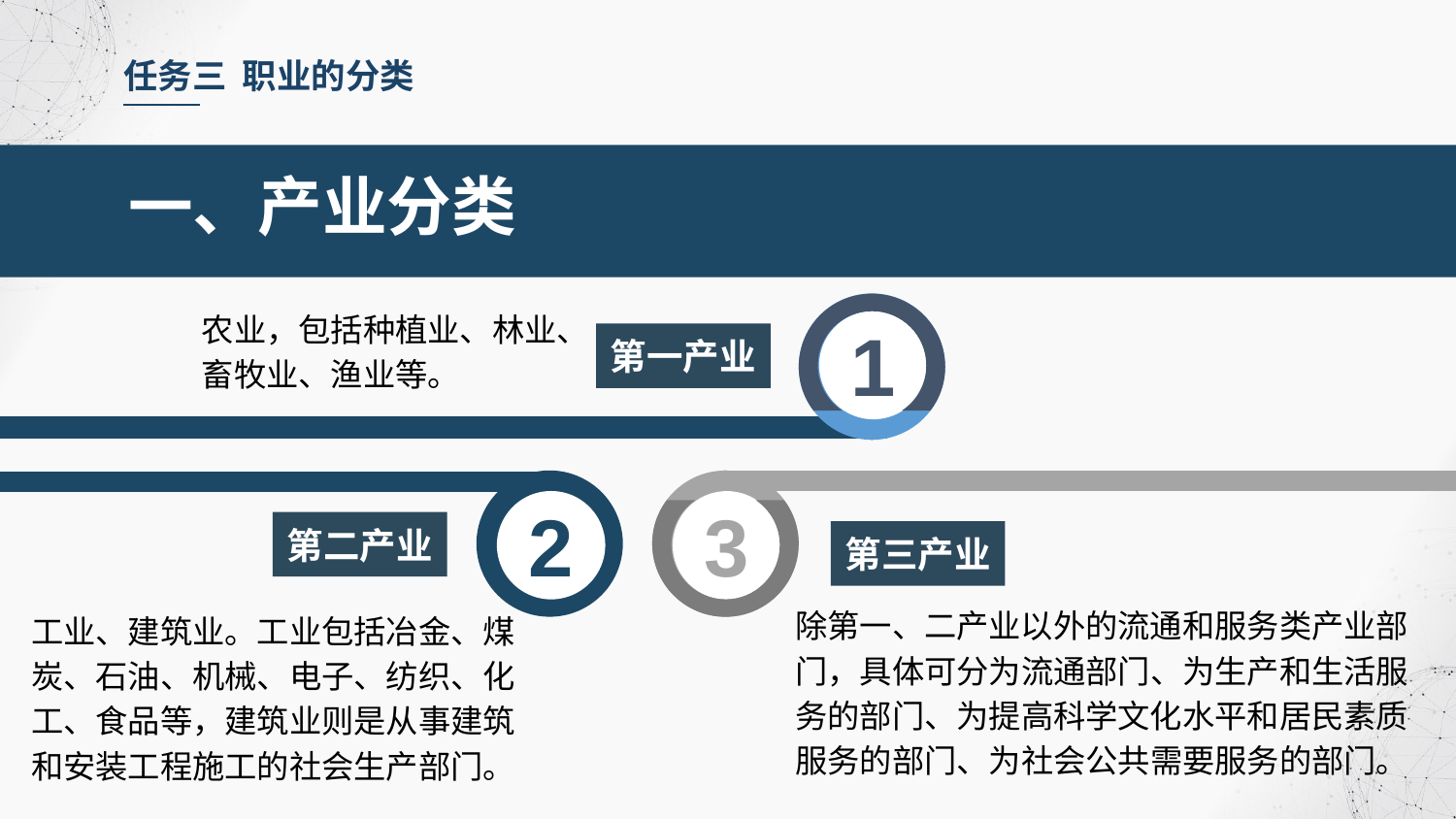

任务三  职业的分类

一、产业分类

1
农业，包括种植业、林业、畜牧业、渔业等。
第一产业

3

2

第二产业
第三产业
除第一、二产业以外的流通和服务类产业部门，具体可分为流通部门、为生产和生活服务的部门、为提高科学文化水平和居民素质服务的部门、为社会公共需要服务的部门。
工业、建筑业。工业包括冶金、煤炭、石油、机械、电子、纺织、化工、食品等，建筑业则是从事建筑和安装工程施工的社会生产部门。